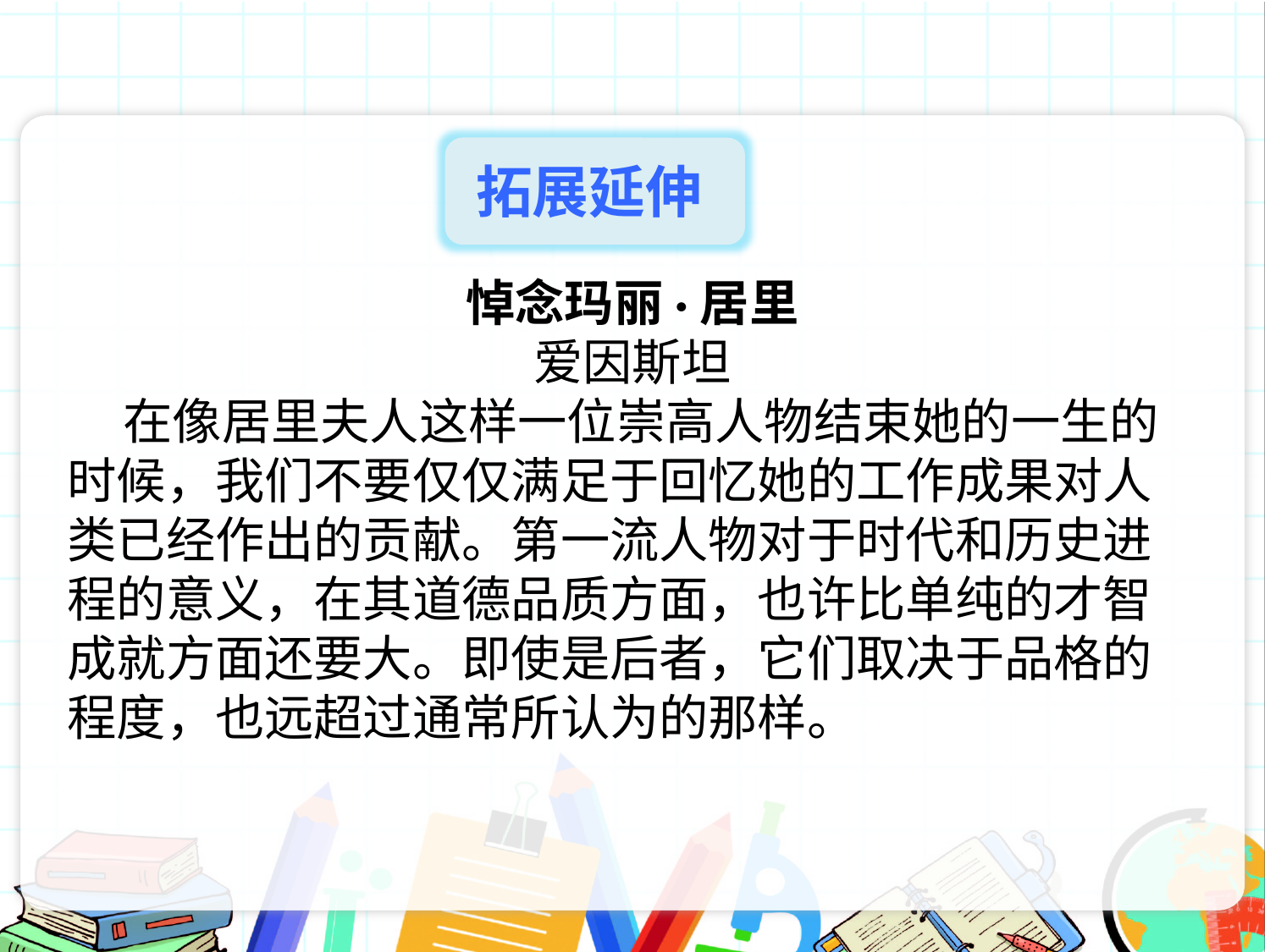

拓展延伸
悼念玛丽·居里
爱因斯坦
    在像居里夫人这样一位崇高人物结束她的一生的时候，我们不要仅仅满足于回忆她的工作成果对人类已经作出的贡献。第一流人物对于时代和历史进程的意义，在其道德品质方面，也许比单纯的才智成就方面还要大。即使是后者，它们取决于品格的程度，也远超过通常所认为的那样。